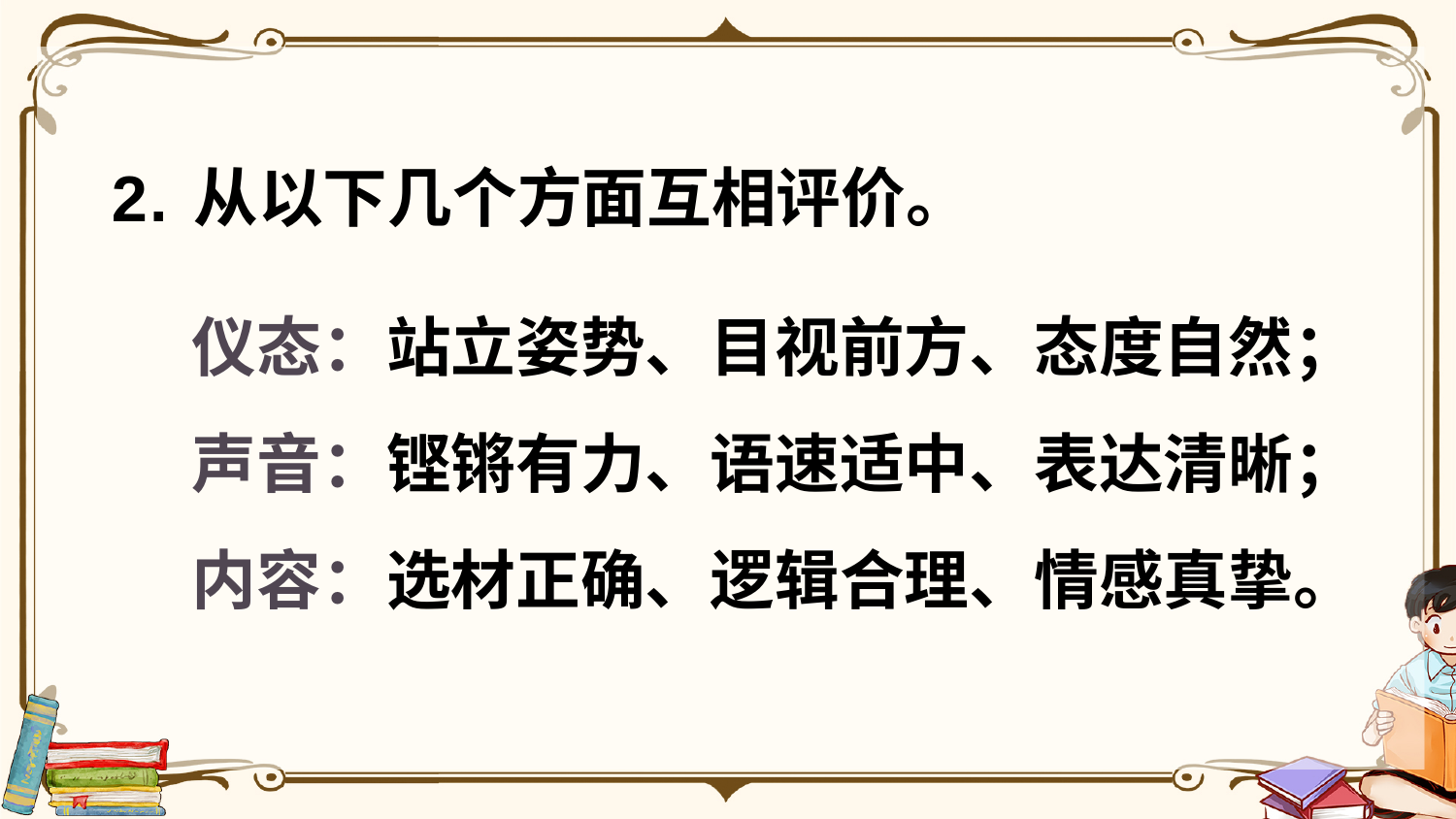

从以下几个方面互相评价。
仪态：站立姿势、目视前方、态度自然；
声音：铿锵有力、语速适中、表达清晰；
内容：选材正确、逻辑合理、情感真挚。